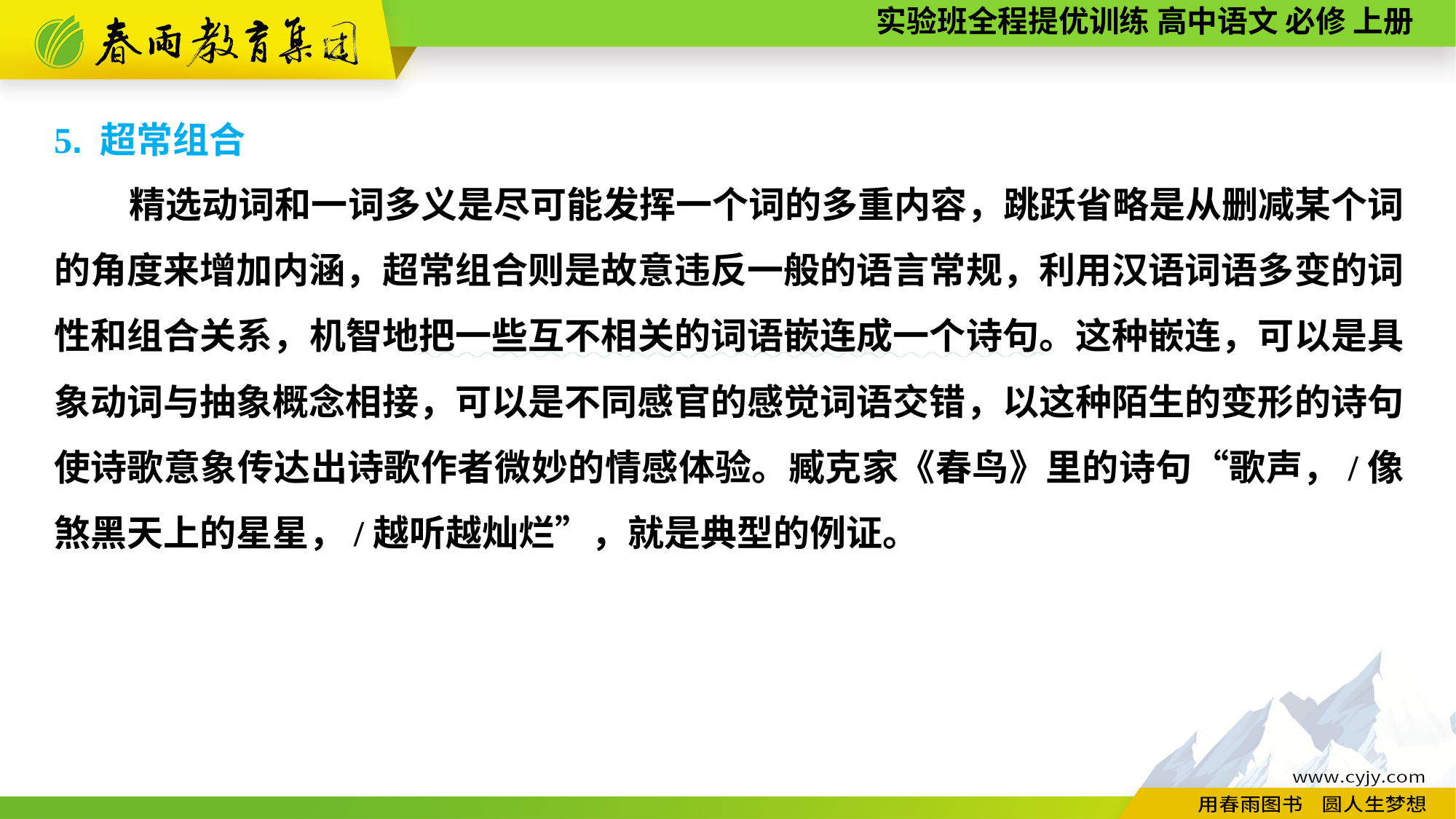

5. 超常组合
精选动词和一词多义是尽可能发挥一个词的多重内容，跳跃省略是从删减某个词的角度来增加内涵，超常组合则是故意违反一般的语言常规，利用汉语词语多变的词性和组合关系，机智地把一些互不相关的词语嵌连成一个诗句。这种嵌连，可以是具象动词与抽象概念相接，可以是不同感官的感觉词语交错，以这种陌生的变形的诗句使诗歌意象传达出诗歌作者微妙的情感体验。臧克家《春鸟》里的诗句“歌声，/像煞黑天上的星星，/越听越灿烂”，就是典型的例证。